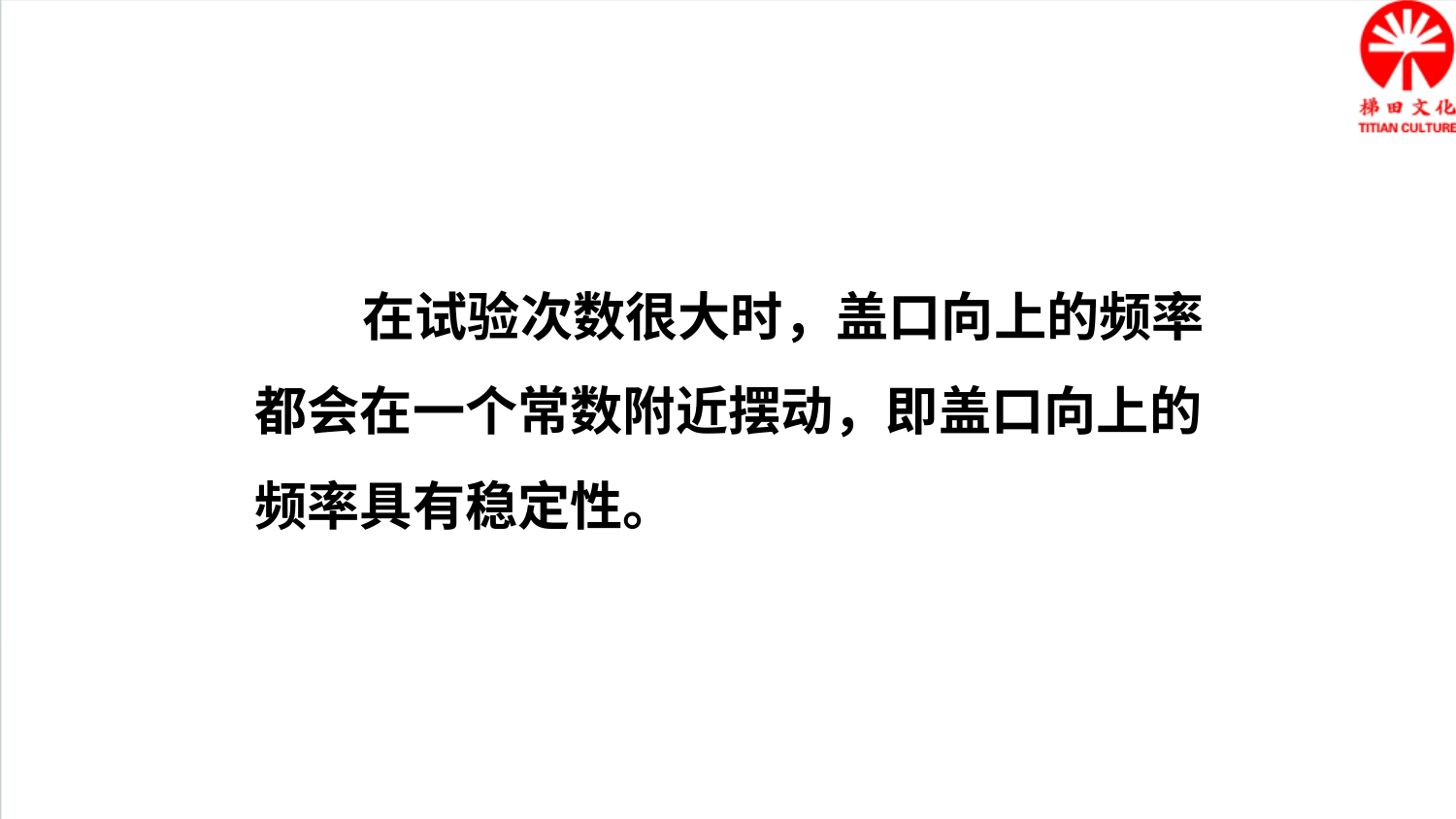

在试验次数很大时，盖口向上的频率都会在一个常数附近摆动，即盖口向上的频率具有稳定性。